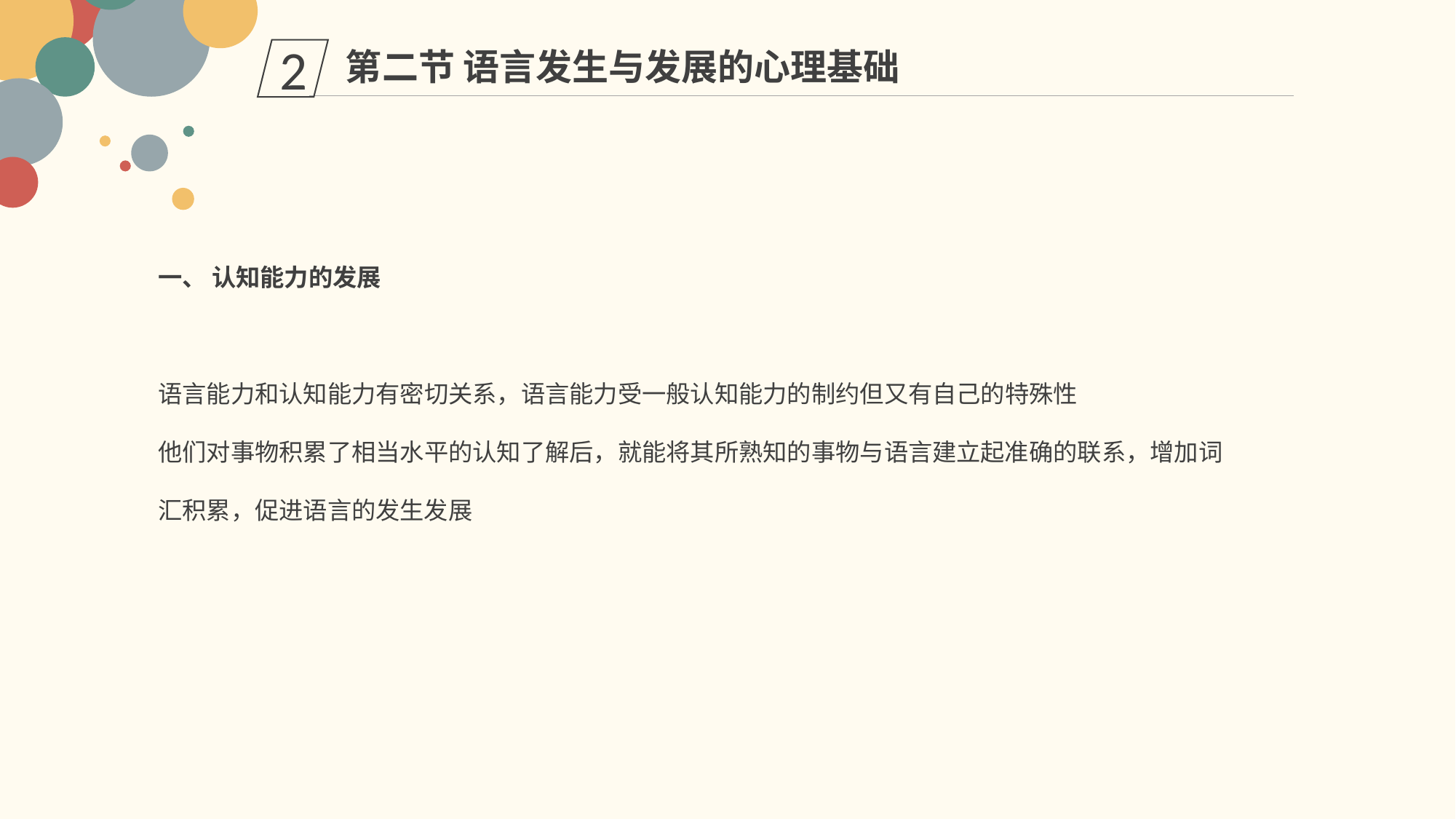

第二节 语言发生与发展的心理基础
2
一、 认知能力的发展

语言能力和认知能力有密切关系，语言能力受一般认知能力的制约但又有自己的特殊性
他们对事物积累了相当水平的认知了解后，就能将其所熟知的事物与语言建立起准确的联系，增加词汇积累，促进语言的发生发展